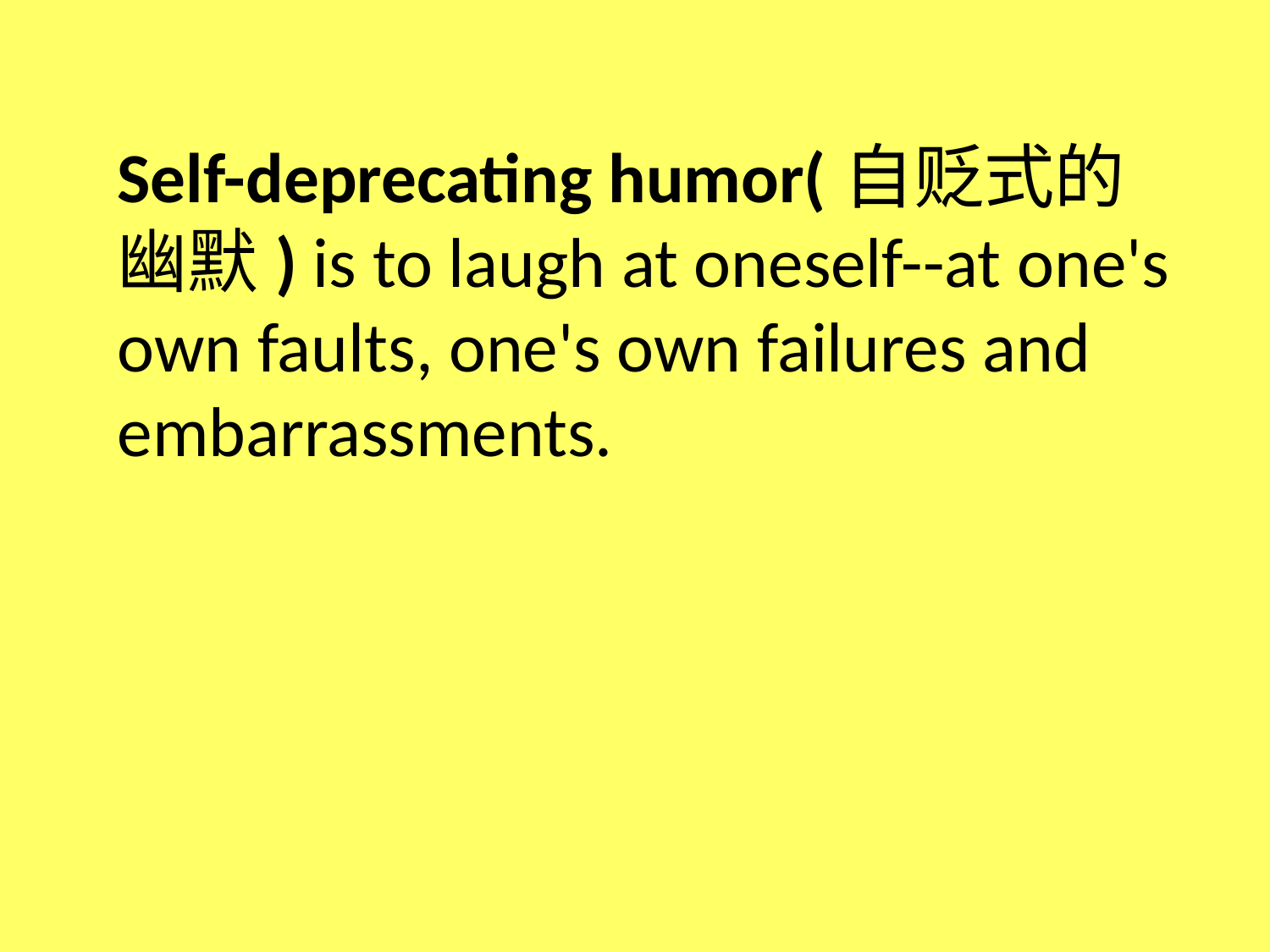

Self-deprecating humor(自贬式的幽默) is to laugh at oneself--at one's own faults, one's own failures and embarrassments.